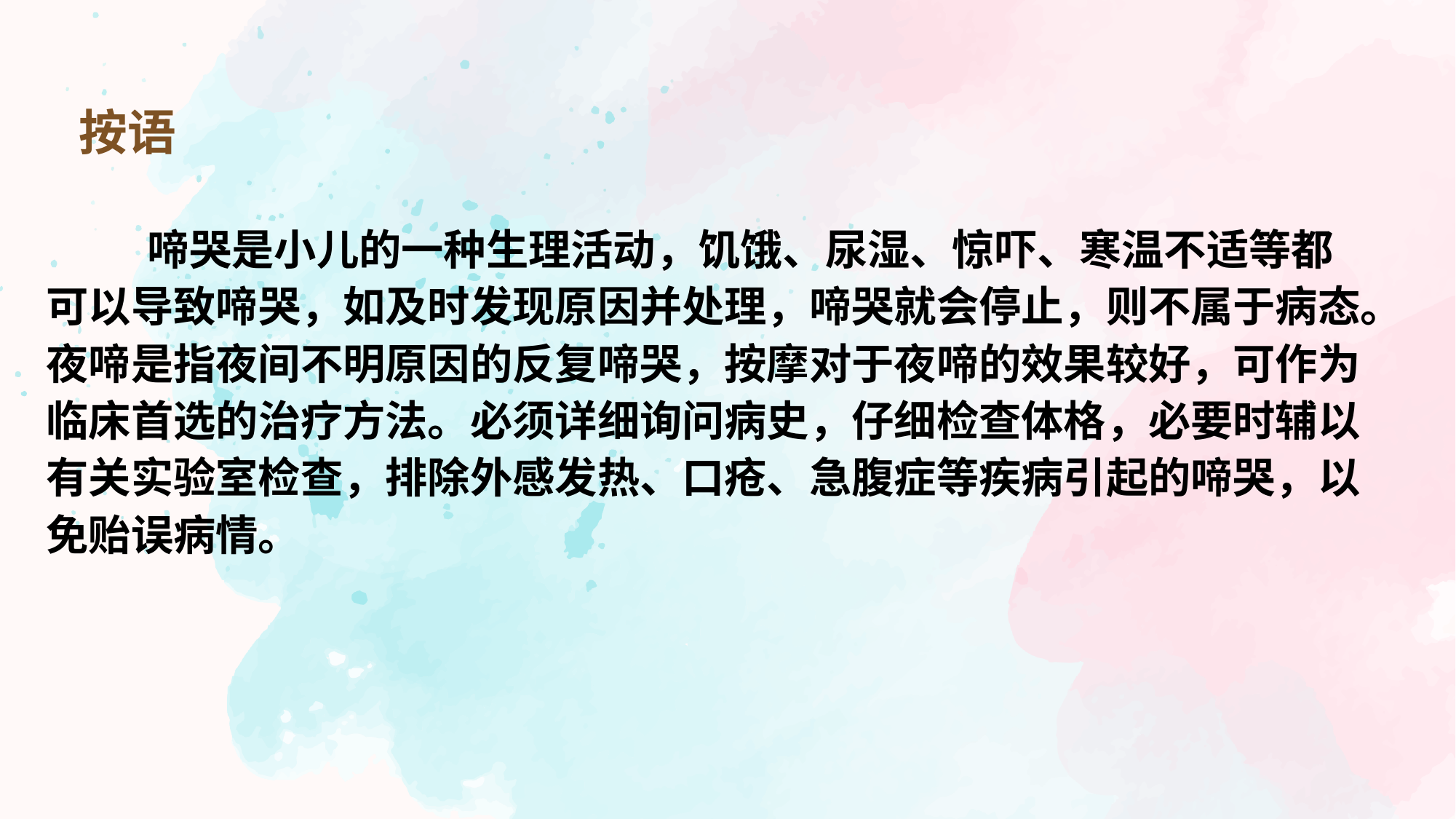

按语
      啼哭是小儿的一种生理活动，饥饿、尿湿、惊吓、寒温不适等都可以导致啼哭，如及时发现原因并处理，啼哭就会停止，则不属于病态。夜啼是指夜间不明原因的反复啼哭，按摩对于夜啼的效果较好，可作为临床首选的治疗方法。必须详细询问病史，仔细检查体格，必要时辅以有关实验室检查，排除外感发热、口疮、急腹症等疾病引起的啼哭，以免贻误病情。